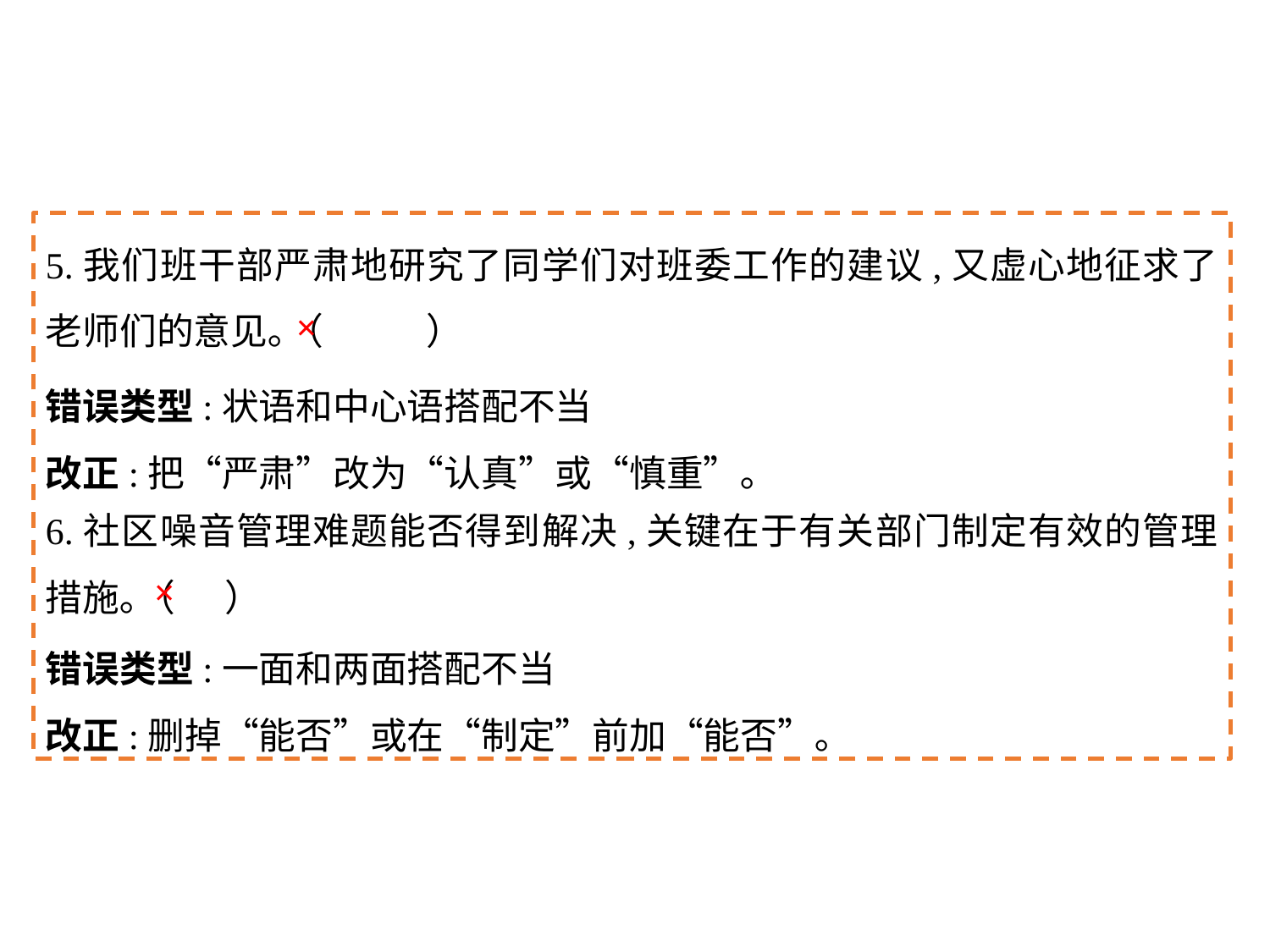

5.我们班干部严肃地研究了同学们对班委工作的建议,又虚心地征求了老师们的意见｡（	）

6.社区噪音管理难题能否得到解决,关键在于有关部门制定有效的管理措施｡（      ）

×
错误类型:状语和中心语搭配不当
改正:把“严肃”改为“认真”或“慎重”｡
×
错误类型:一面和两面搭配不当
改正:删掉“能否”或在“制定”前加“能否”｡